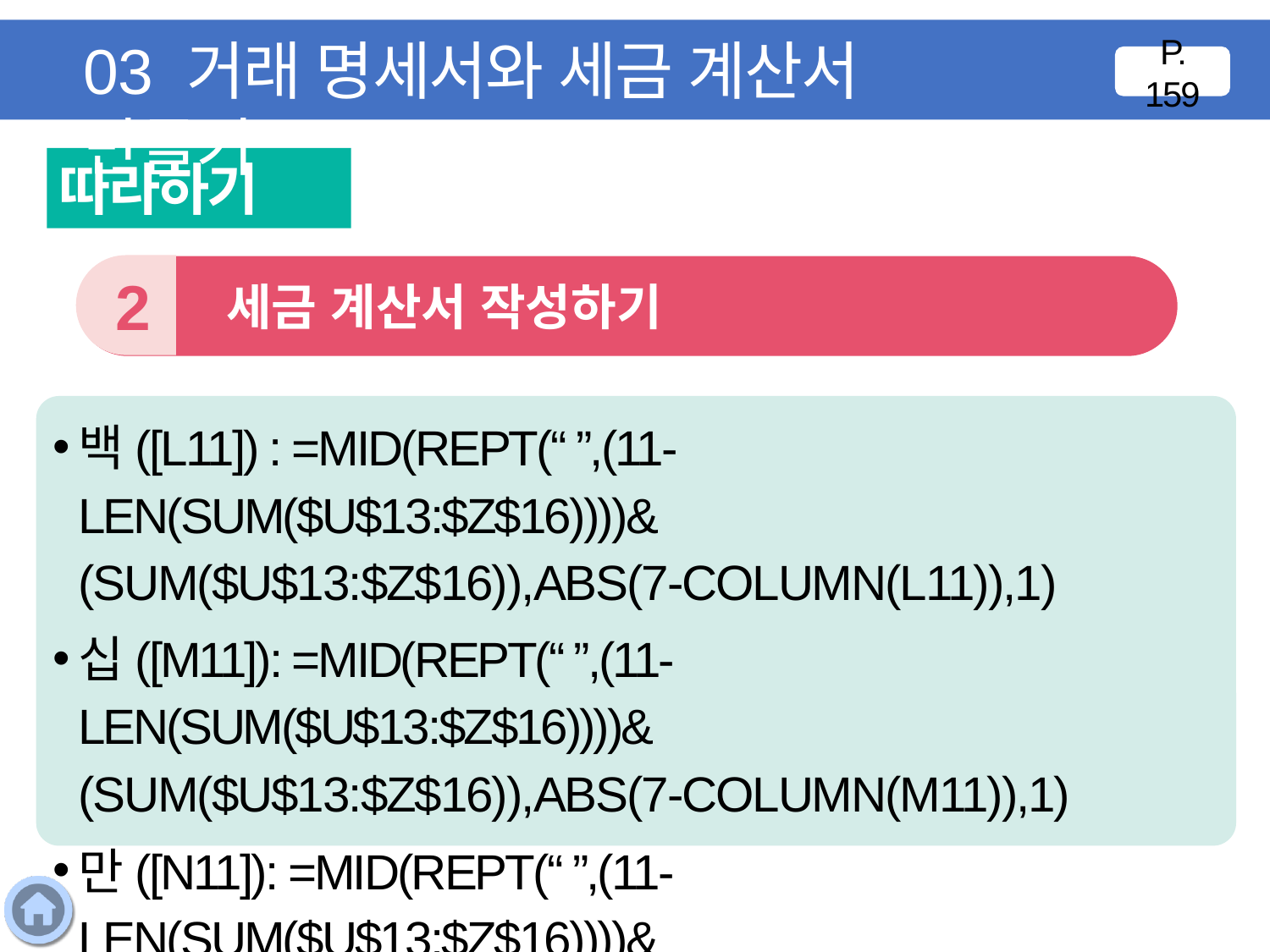

03 거래 명세서와 세금 계산서 만들기
P. 159
따라하기
2
        세금 계산서 작성하기
백([L11]) : =MID(REPT(“ ”,(11-LEN(SUM($U$13:$Z$16))))&
(SUM($U$13:$Z$16)),ABS(7-COLUMN(L11)),1)
십([M11]): =MID(REPT(“ ”,(11-LEN(SUM($U$13:$Z$16))))&
(SUM($U$13:$Z$16)),ABS(7-COLUMN(M11)),1)
만([N11]): =MID(REPT(“ ”,(11-LEN(SUM($U$13:$Z$16))))&
(SUM($U$13:$Z$16)),ABS(7-COLUMN(N11)),1)